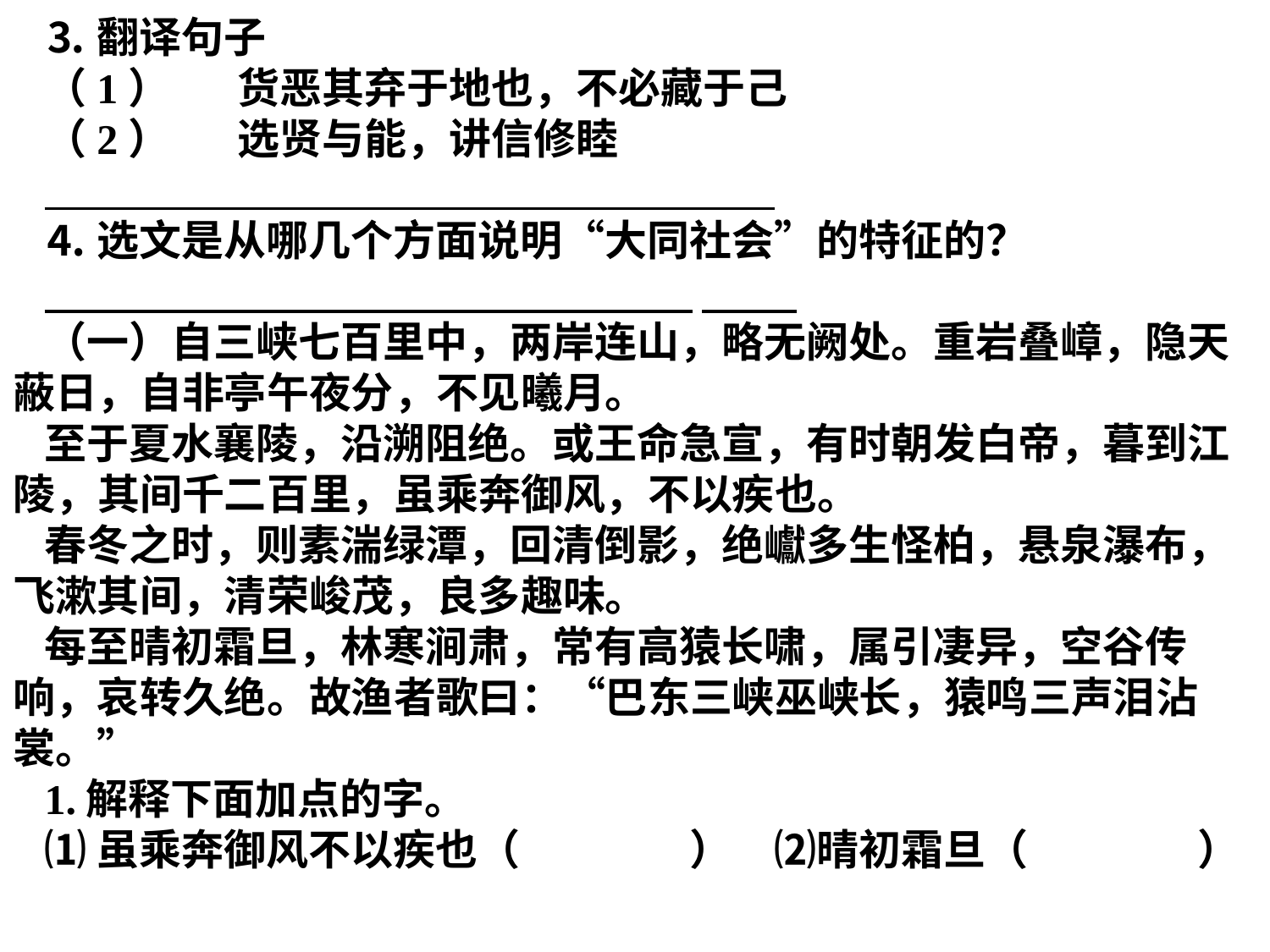

⒊翻译句子
（1）       货恶其弃于地也，不必藏于己
（2）       选贤与能，讲信修睦

⒋选文是从哪几个方面说明“大同社会”的特征的？

（一）自三峡七百里中，两岸连山，略无阙处。重岩叠嶂，隐天蔽日，自非亭午夜分，不见曦月。
至于夏水襄陵，沿溯阻绝。或王命急宣，有时朝发白帝，暮到江陵，其间千二百里，虽乘奔御风，不以疾也。
春冬之时，则素湍绿潭，回清倒影，绝巘多生怪柏，悬泉瀑布，飞漱其间，清荣峻茂，良多趣味。
每至晴初霜旦，林寒涧肃，常有高猿长啸，属引凄异，空谷传响，哀转久绝。故渔者歌曰：“巴东三峡巫峡长，猿鸣三声泪沾裳。”
1.解释下面加点的字。
⑴虽乘奔御风不以疾也（　　　　）　⑵晴初霜旦（　　　　）